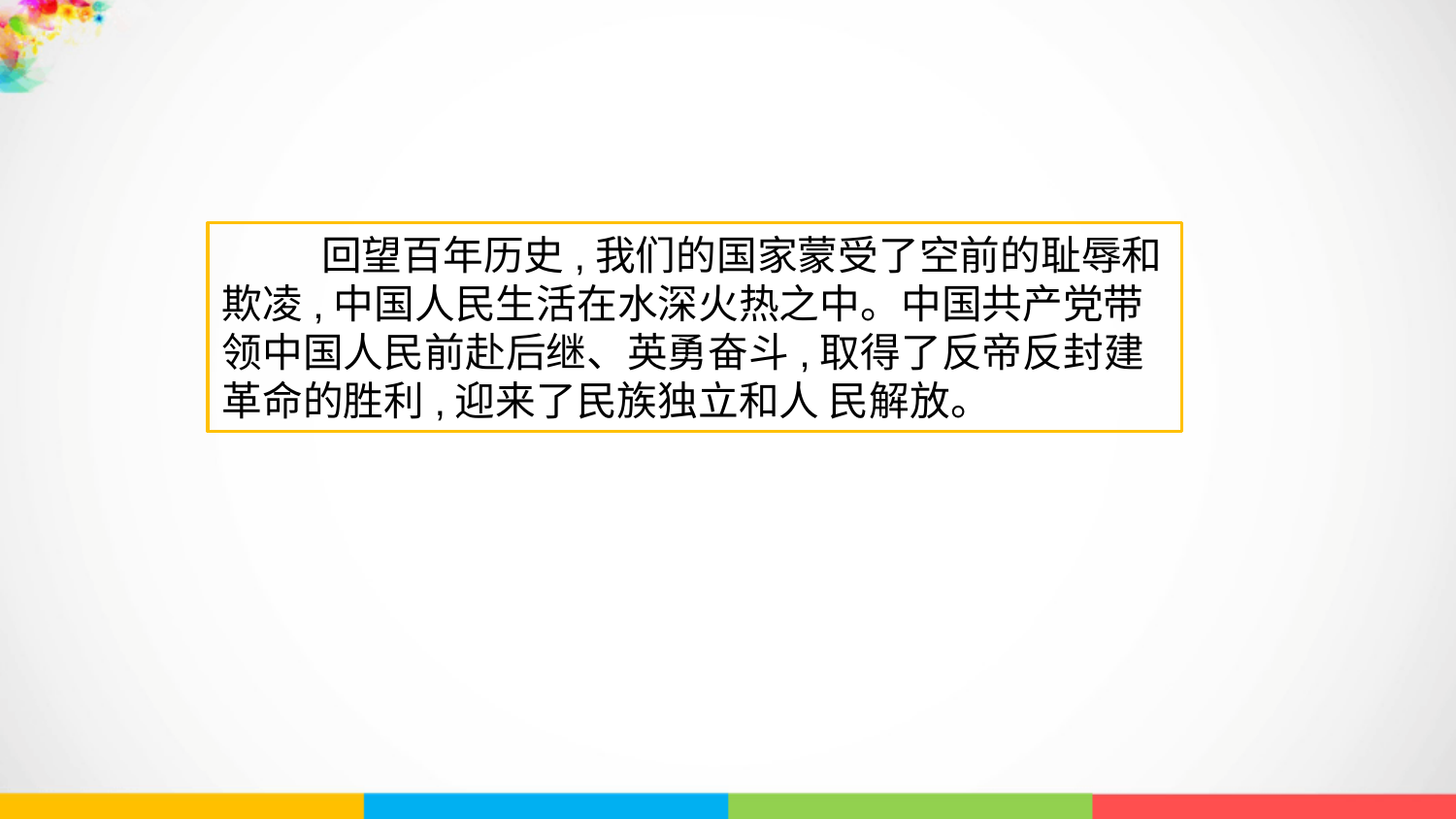

回望百年历史,我们的国家蒙受了空前的耻辱和欺凌,中国人民生活在水深火热之中。中国共产党带领中国人民前赴后继、英勇奋斗,取得了反帝反封建革命的胜利,迎来了民族独立和人 民解放。